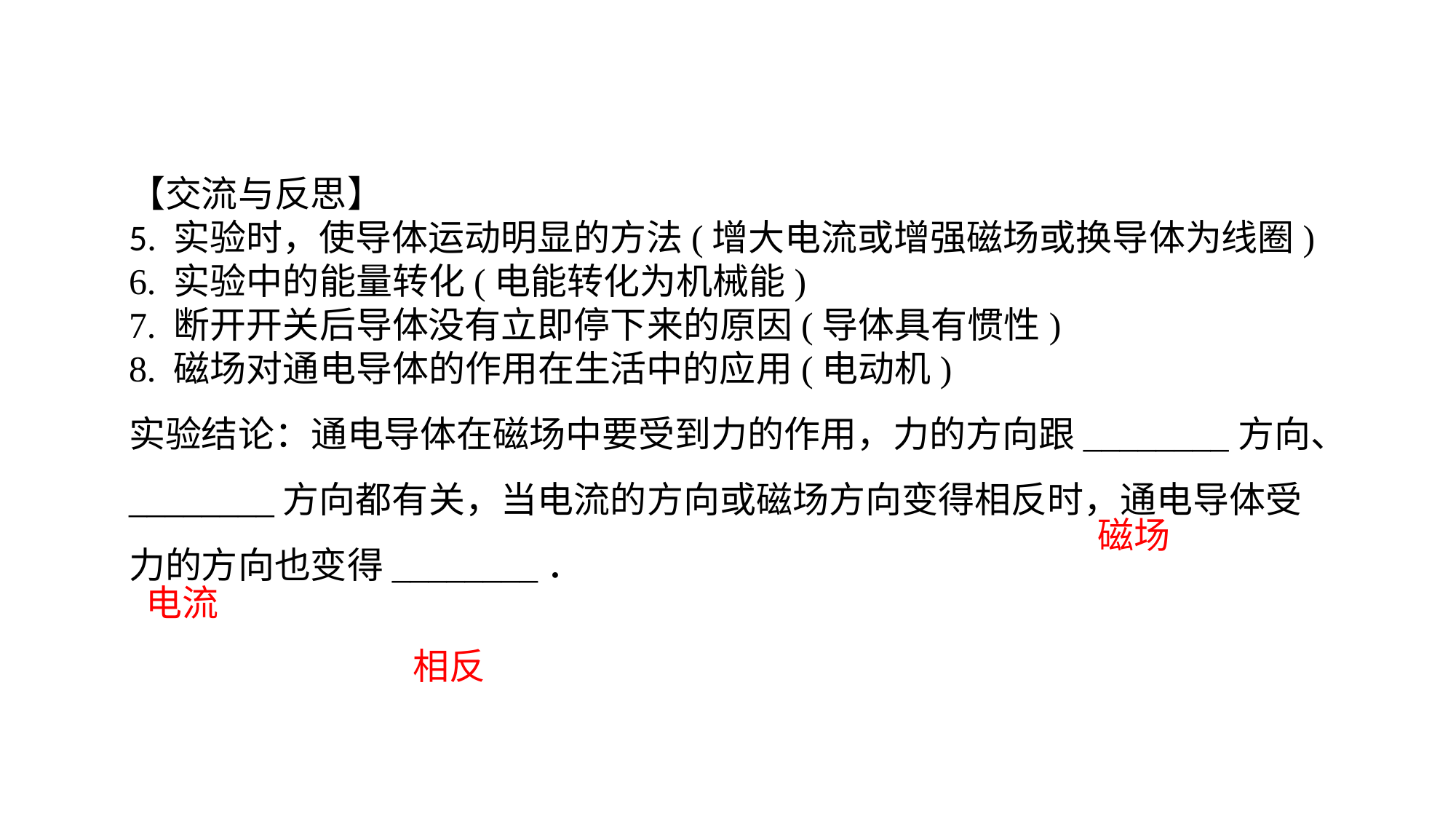

【交流与反思】5. 实验时，使导体运动明显的方法(增大电流或增强磁场或换导体为线圈)6. 实验中的能量转化(电能转化为机械能)7. 断开开关后导体没有立即停下来的原因(导体具有惯性)8. 磁场对通电导体的作用在生活中的应用(电动机)实验结论：通电导体在磁场中要受到力的作用，力的方向跟________方向、________方向都有关，当电流的方向或磁场方向变得相反时，通电导体受力的方向也变得________．
磁场
电流
相反